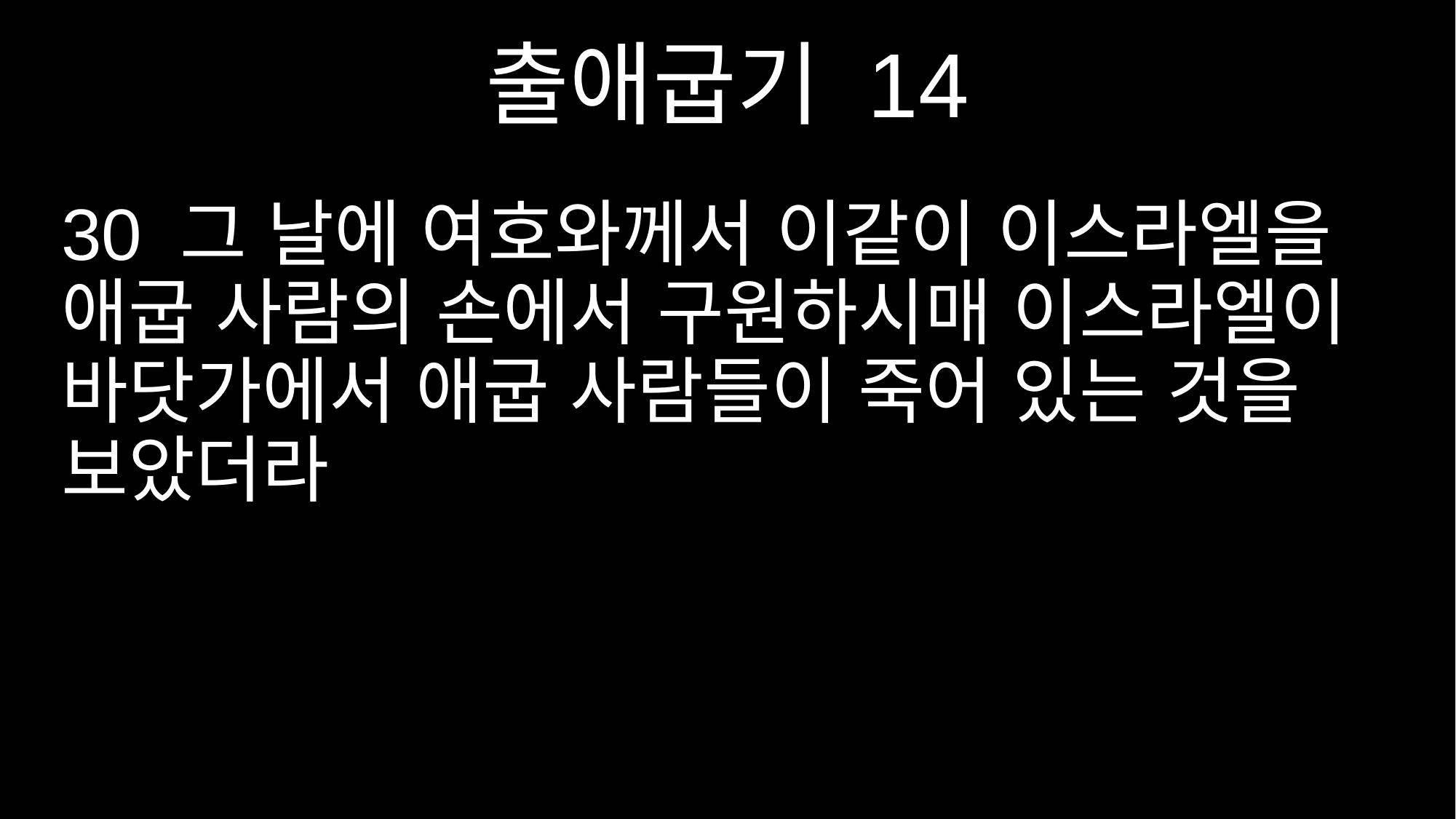

출애굽기 14
30 그 날에 여호와께서 이같이 이스라엘을 애굽 사람의 손에서 구원하시매 이스라엘이 바닷가에서 애굽 사람들이 죽어 있는 것을 보았더라